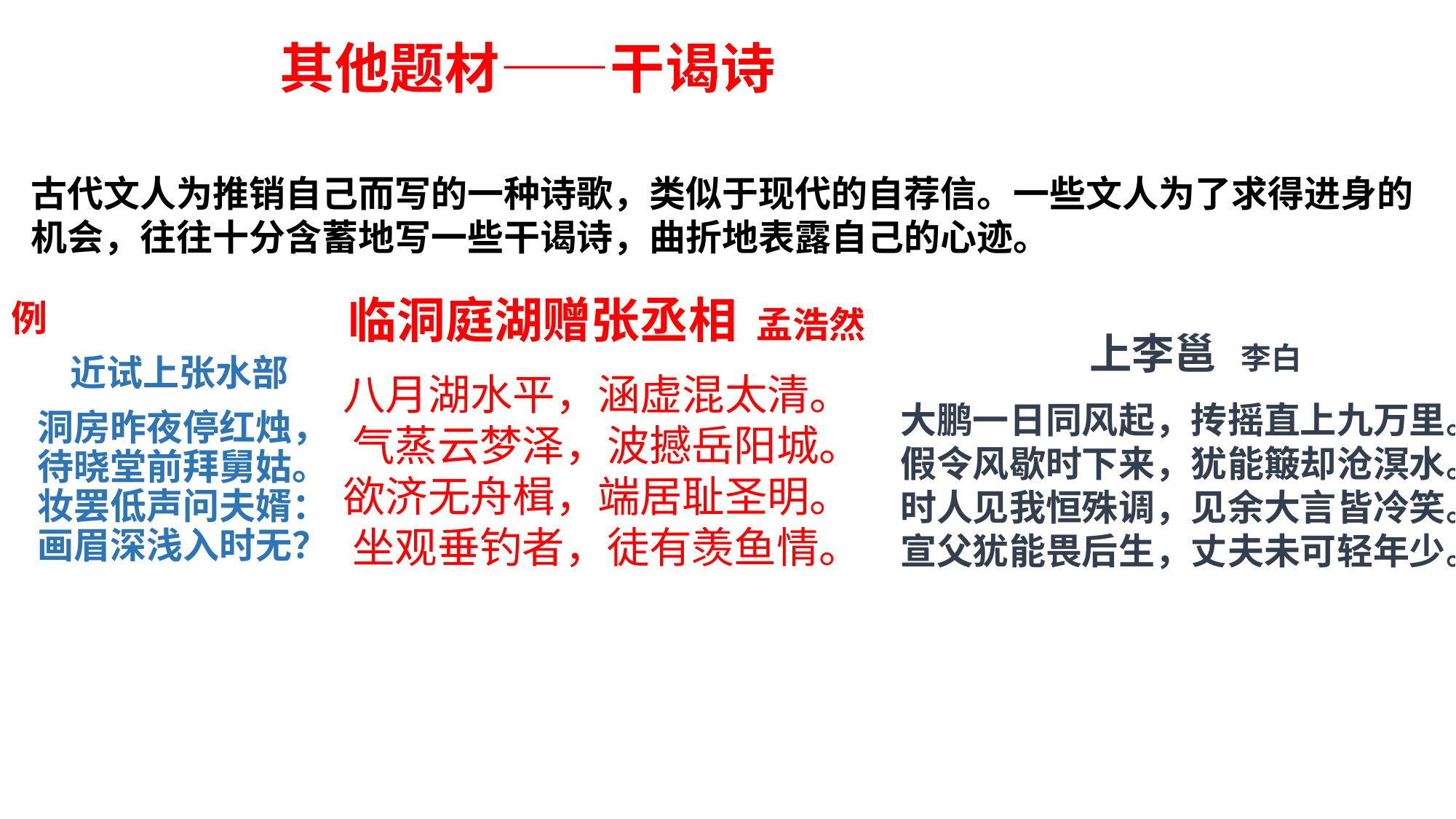

其他题材——干谒诗
古代文人为推销自己而写的一种诗歌，类似于现代的自荐信。一些文人为了求得进身的机会，往往十分含蓄地写一些干谒诗，曲折地表露自己的心迹。
临洞庭湖赠张丞相  孟浩然

八月湖水平，涵虚混太清。
气蒸云梦泽，波撼岳阳城。
欲济无舟楫，端居耻圣明。
坐观垂钓者，徒有羡鱼情。
例
近试上张水部
洞房昨夜停红烛，
待晓堂前拜舅姑。
妆罢低声问夫婿：
画眉深浅入时无？
上李邕   李白

大鹏一日同风起，抟摇直上九万里。
假令风歇时下来，犹能簸却沧溟水。
时人见我恒殊调，见余大言皆冷笑。
宣父犹能畏后生，丈夫未可轻年少。